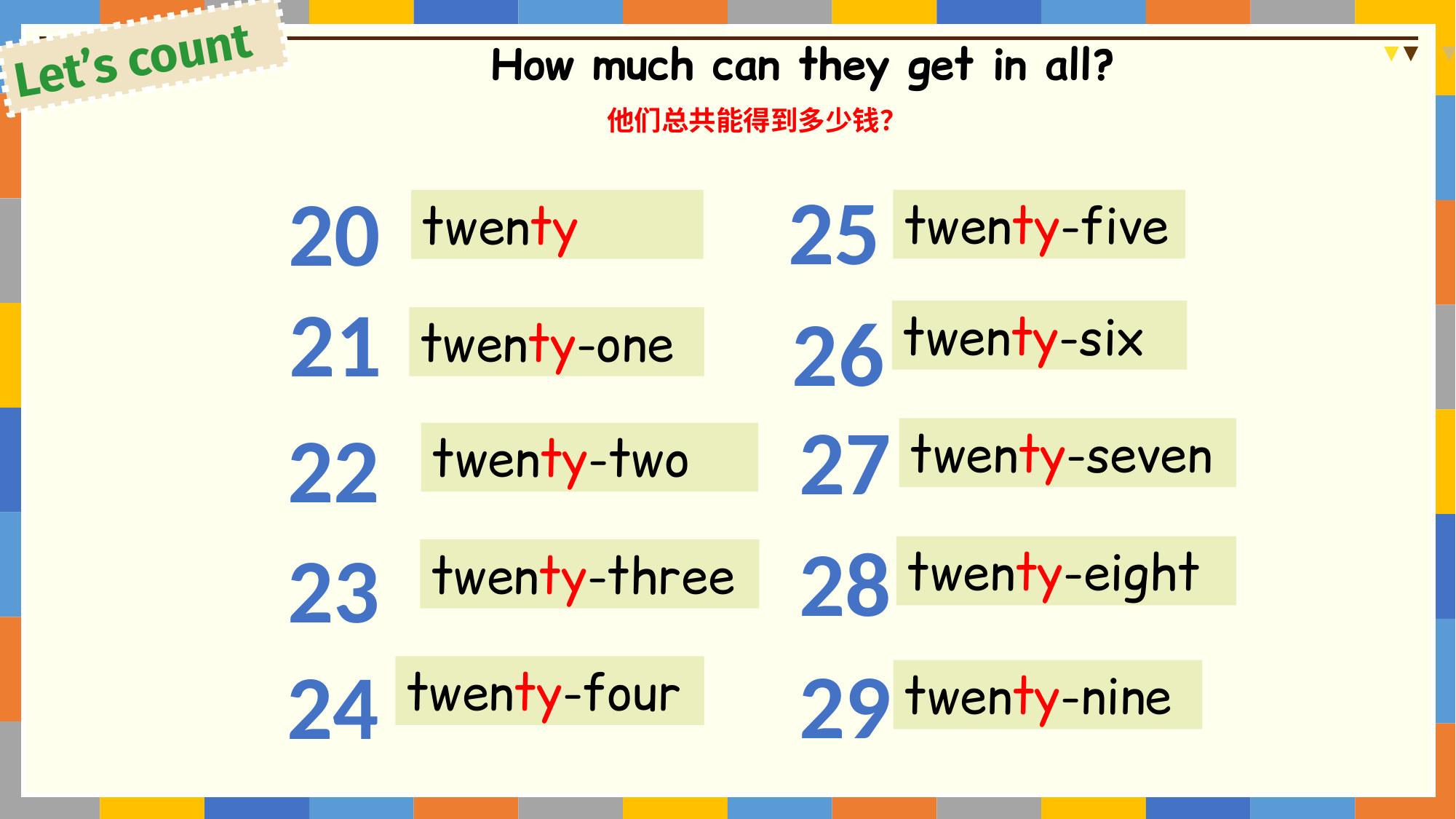

Let’s count

How much can they get in all?

他们总共能得到多少钱？
25
20
twenty-five
twenty

21
26
twenty-six

twenty-one
27
22

twenty-seven
twenty-two

28
23
twenty-eight
twenty-three

29
24
twenty-four
twenty-nine

20